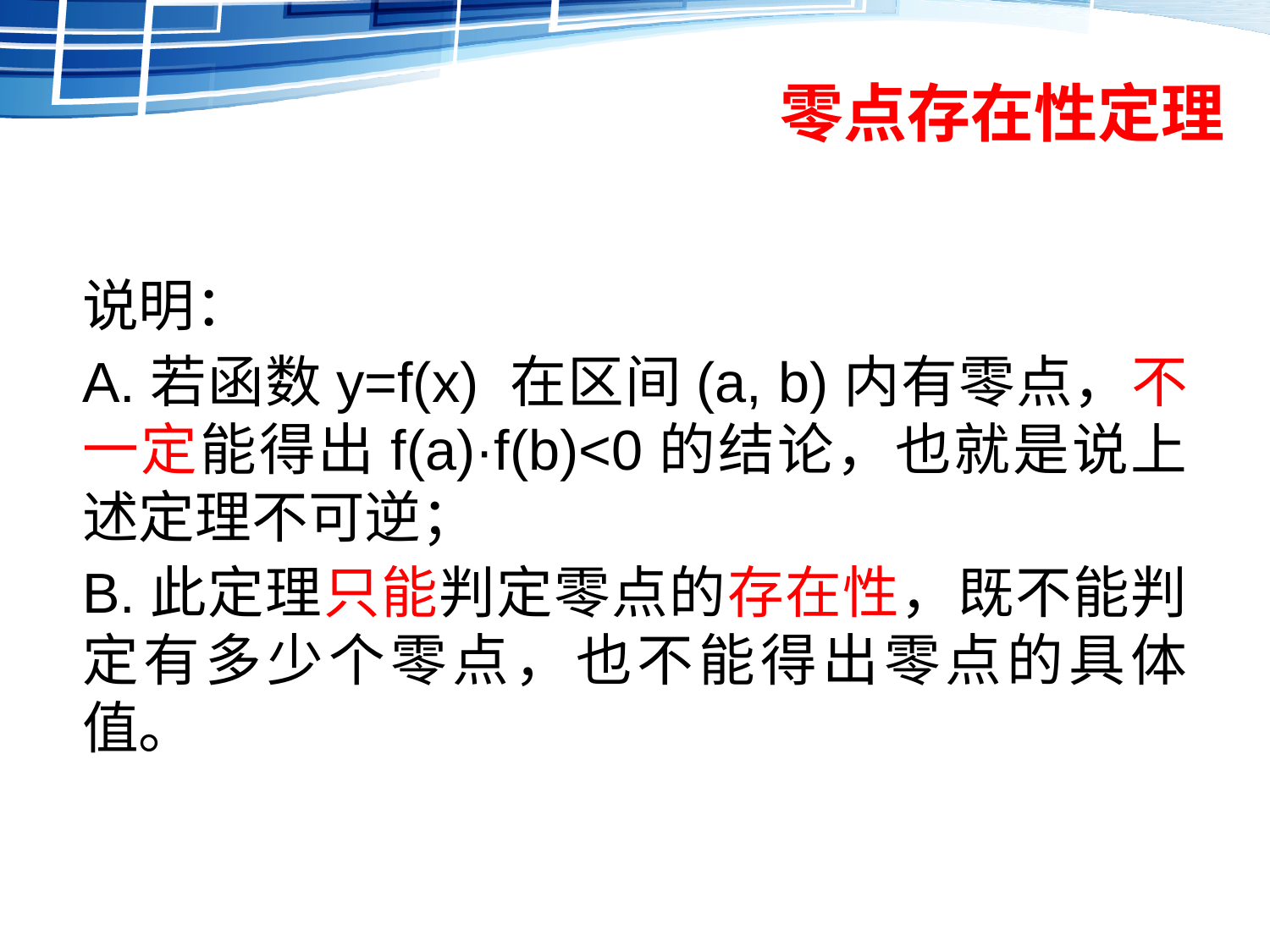

# 零点存在性定理
说明：
A.若函数y=f(x) 在区间(a, b)内有零点，不一定能得出f(a)·f(b)<0的结论，也就是说上述定理不可逆；
B.此定理只能判定零点的存在性，既不能判定有多少个零点，也不能得出零点的具体值。